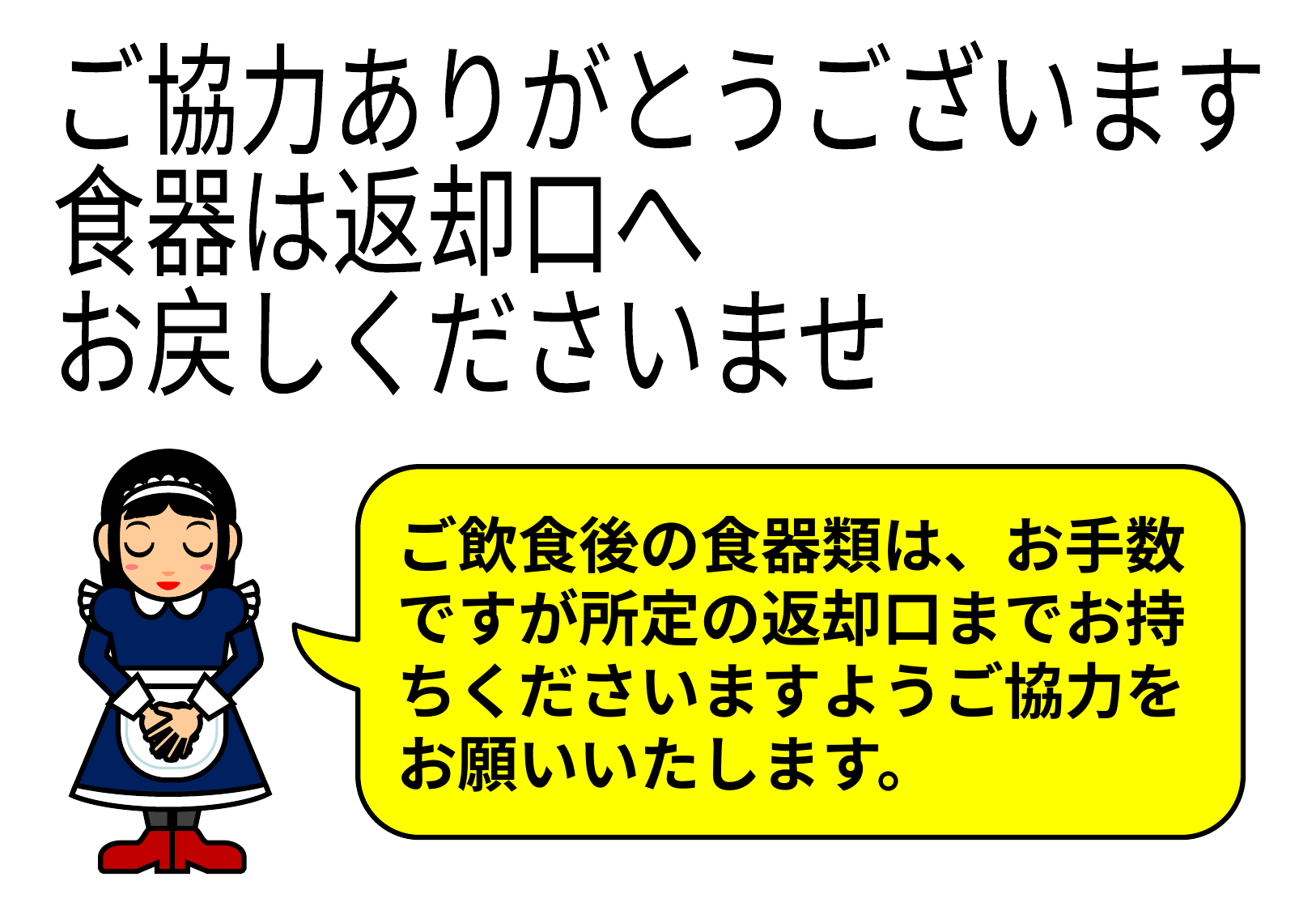

ご協力ありがとうございます
食器は返却口へ
お戻しくださいませ

ご飲食後の食器類は、お手数ですが所定の返却口までお持ちくださいますようご協力をお願いいたします。